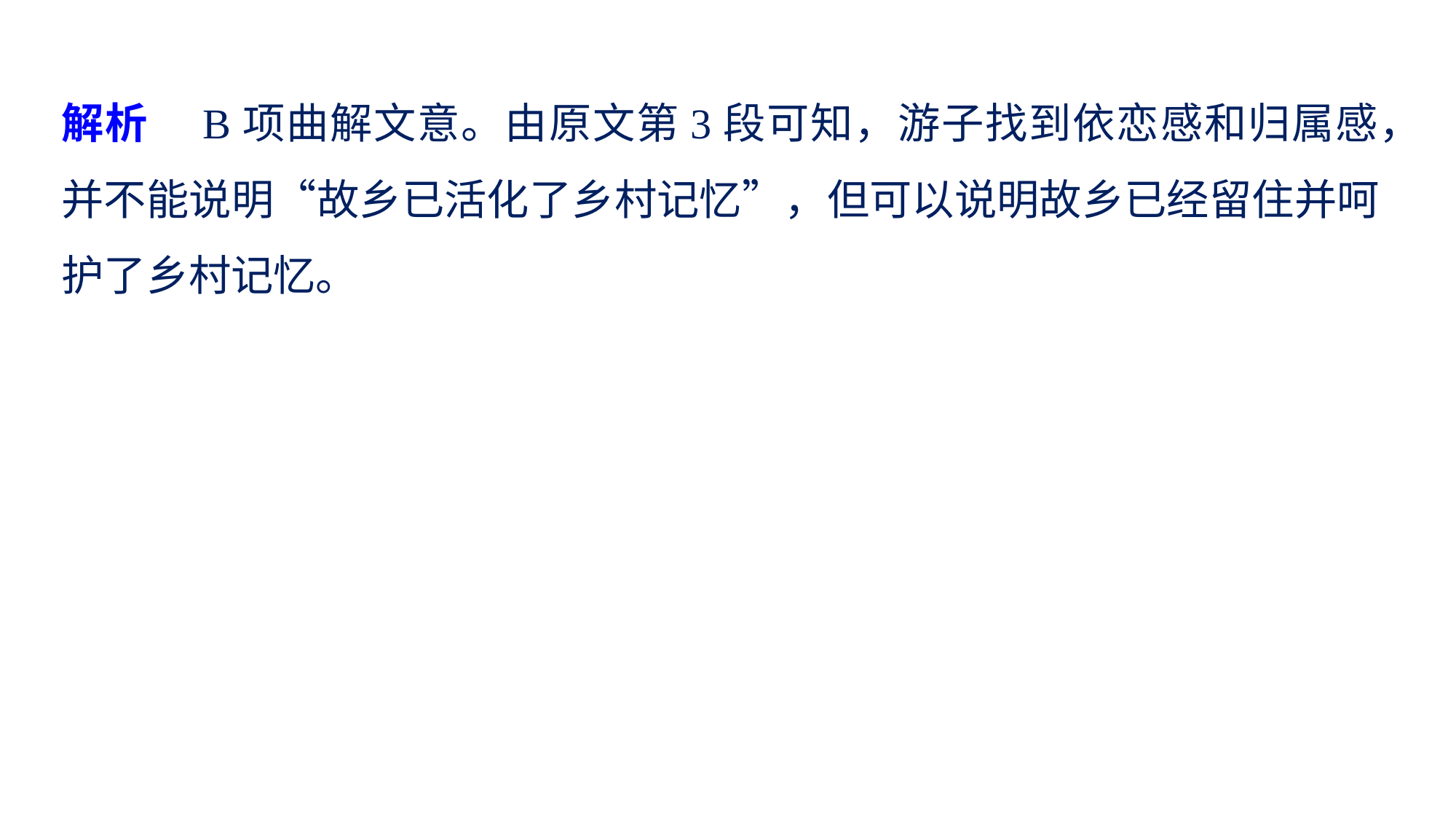

解析　B项曲解文意。由原文第3段可知，游子找到依恋感和归属感，并不能说明“故乡已活化了乡村记忆”，但可以说明故乡已经留住并呵护了乡村记忆。